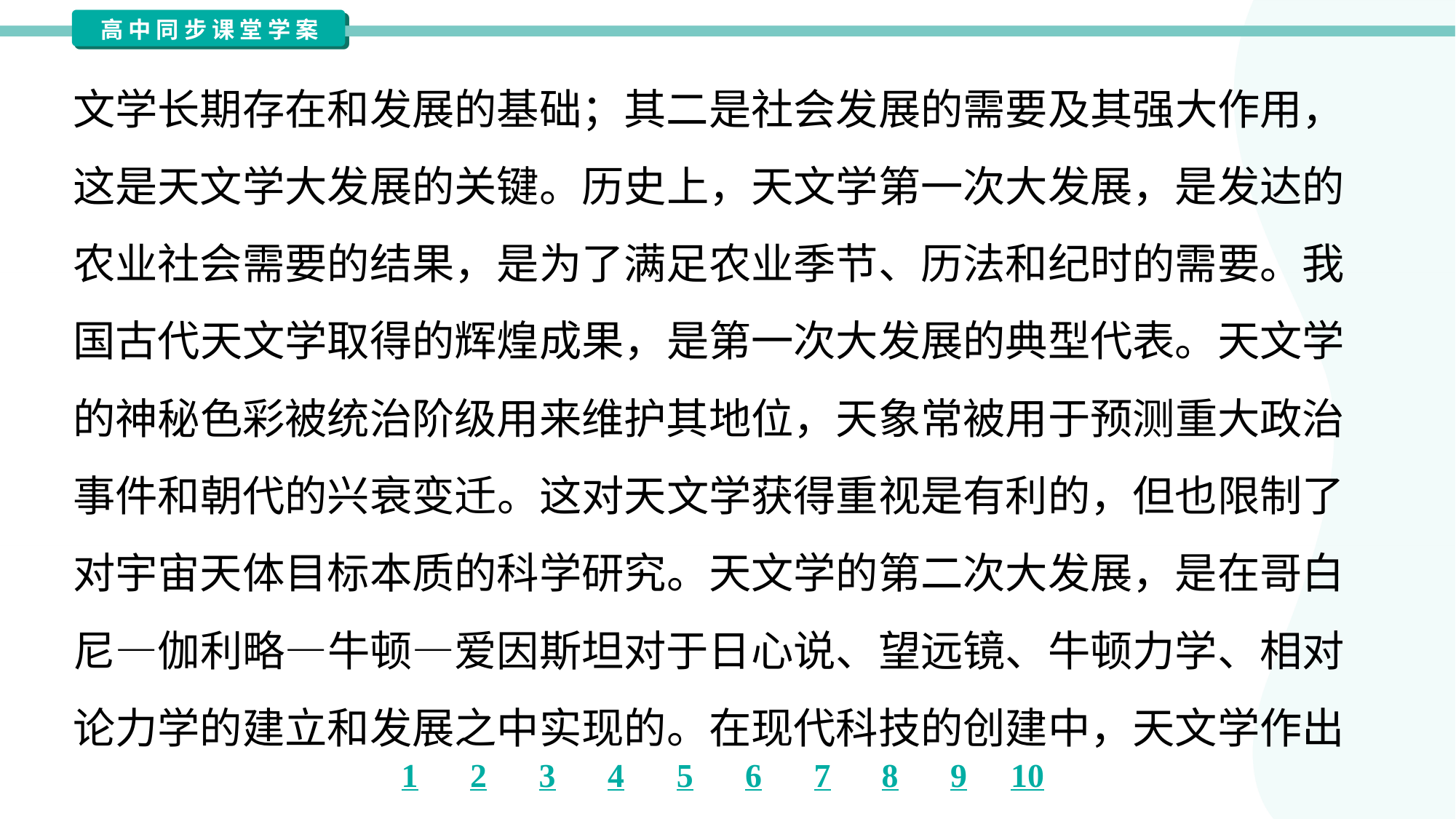

文学长期存在和发展的基础；其二是社会发展的需要及其强大作用，
这是天文学大发展的关键。历史上，天文学第一次大发展，是发达的
农业社会需要的结果，是为了满足农业季节、历法和纪时的需要。我
国古代天文学取得的辉煌成果，是第一次大发展的典型代表。天文学
的神秘色彩被统治阶级用来维护其地位，天象常被用于预测重大政治
事件和朝代的兴衰变迁。这对天文学获得重视是有利的，但也限制了
对宇宙天体目标本质的科学研究。天文学的第二次大发展，是在哥白
尼—伽利略—牛顿—爱因斯坦对于日心说、望远镜、牛顿力学、相对
论力学的建立和发展之中实现的。在现代科技的创建中，天文学作出